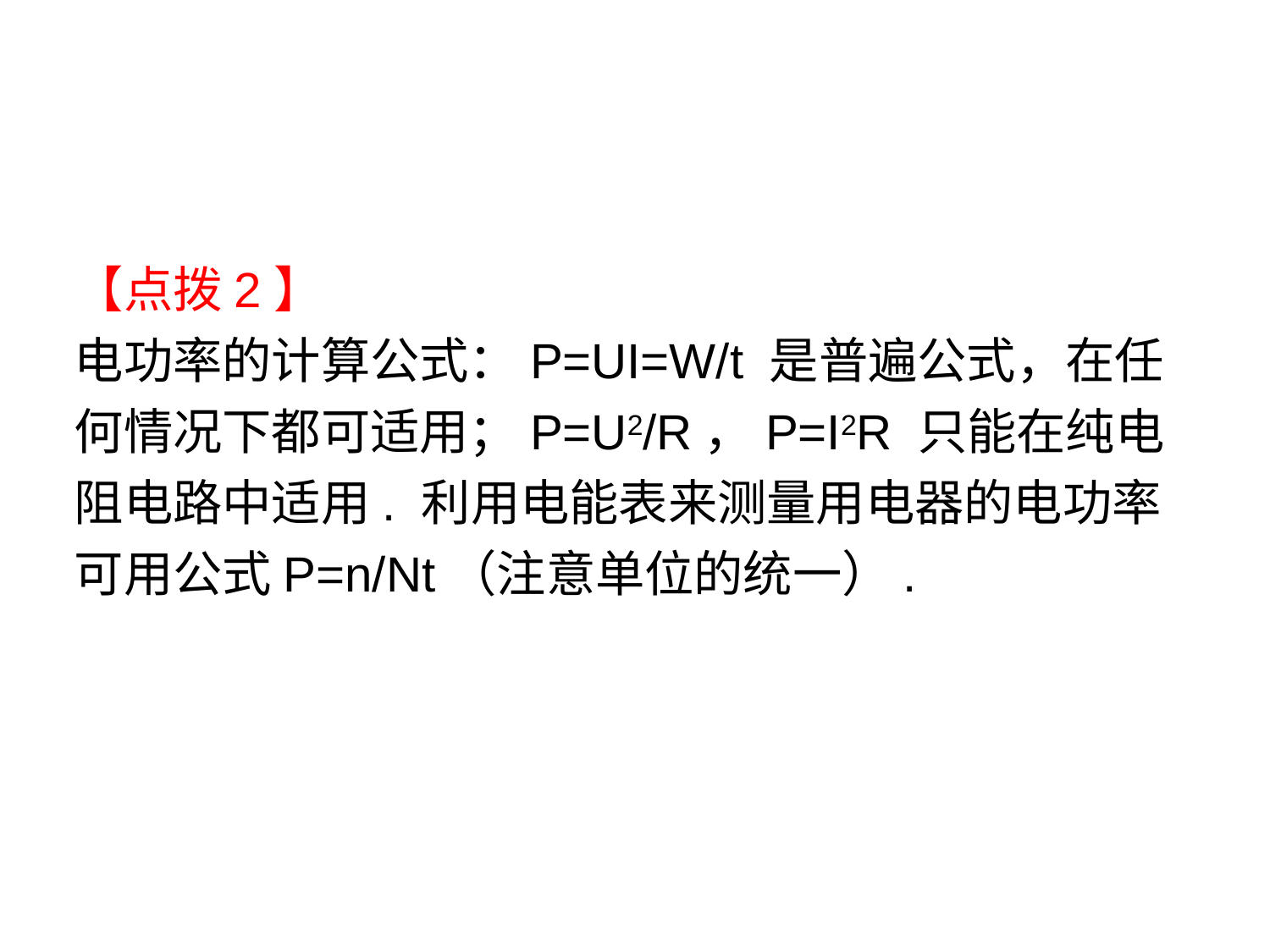

【点拨2】
电功率的计算公式：P=UI=W/t 是普遍公式，在任何情况下都可适用；P=U2/R，P=I2R 只能在纯电阻电路中适用. 利用电能表来测量用电器的电功率可用公式P=n/Nt（注意单位的统一）.